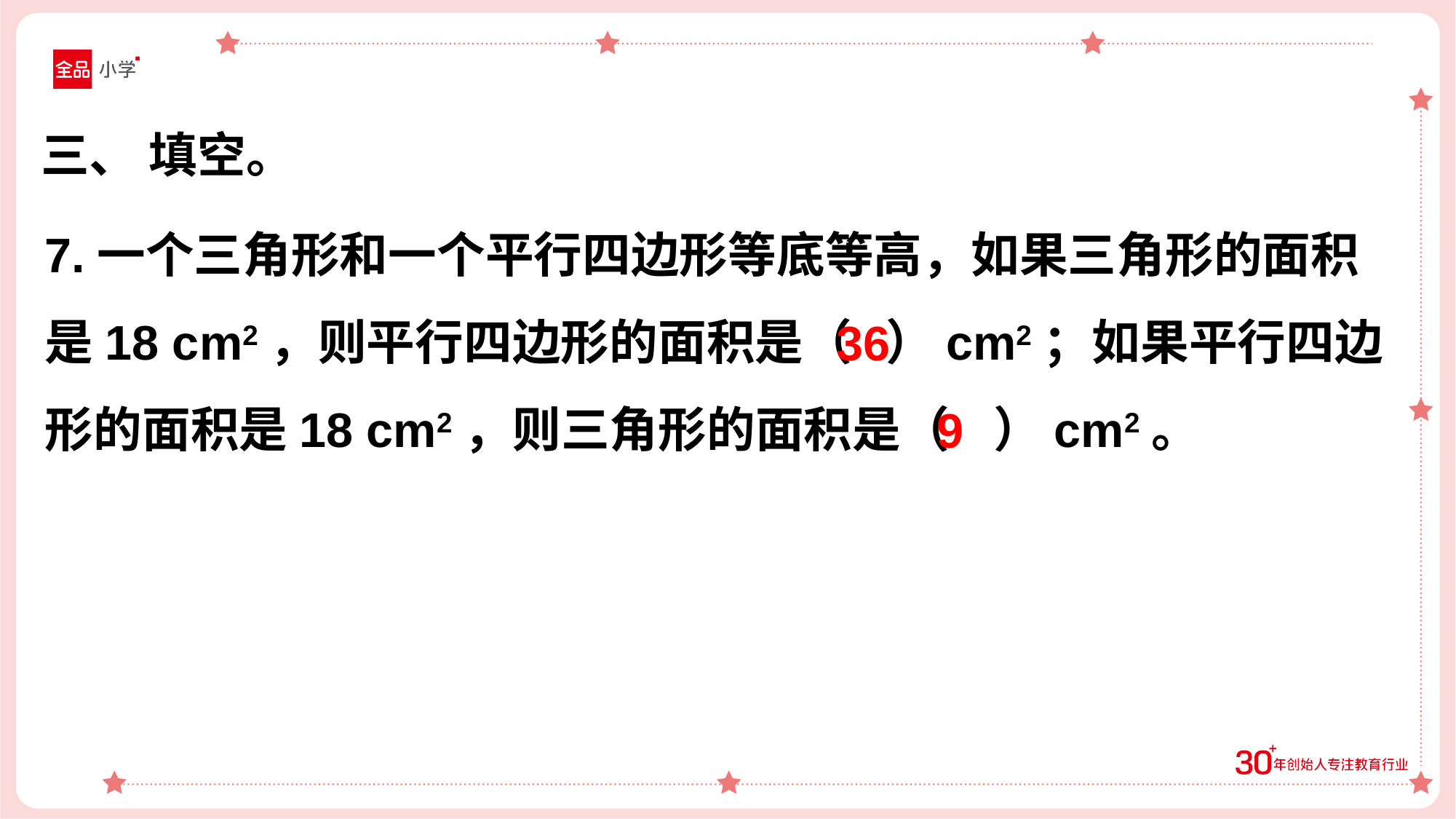

三、 填空。
7.一个三角形和一个平行四边形等底等高，如果三角形的面积是18 cm2，则平行四边形的面积是（   ）cm2；如果平行四边形的面积是18 cm2，则三角形的面积是（    ）cm2。
36
9